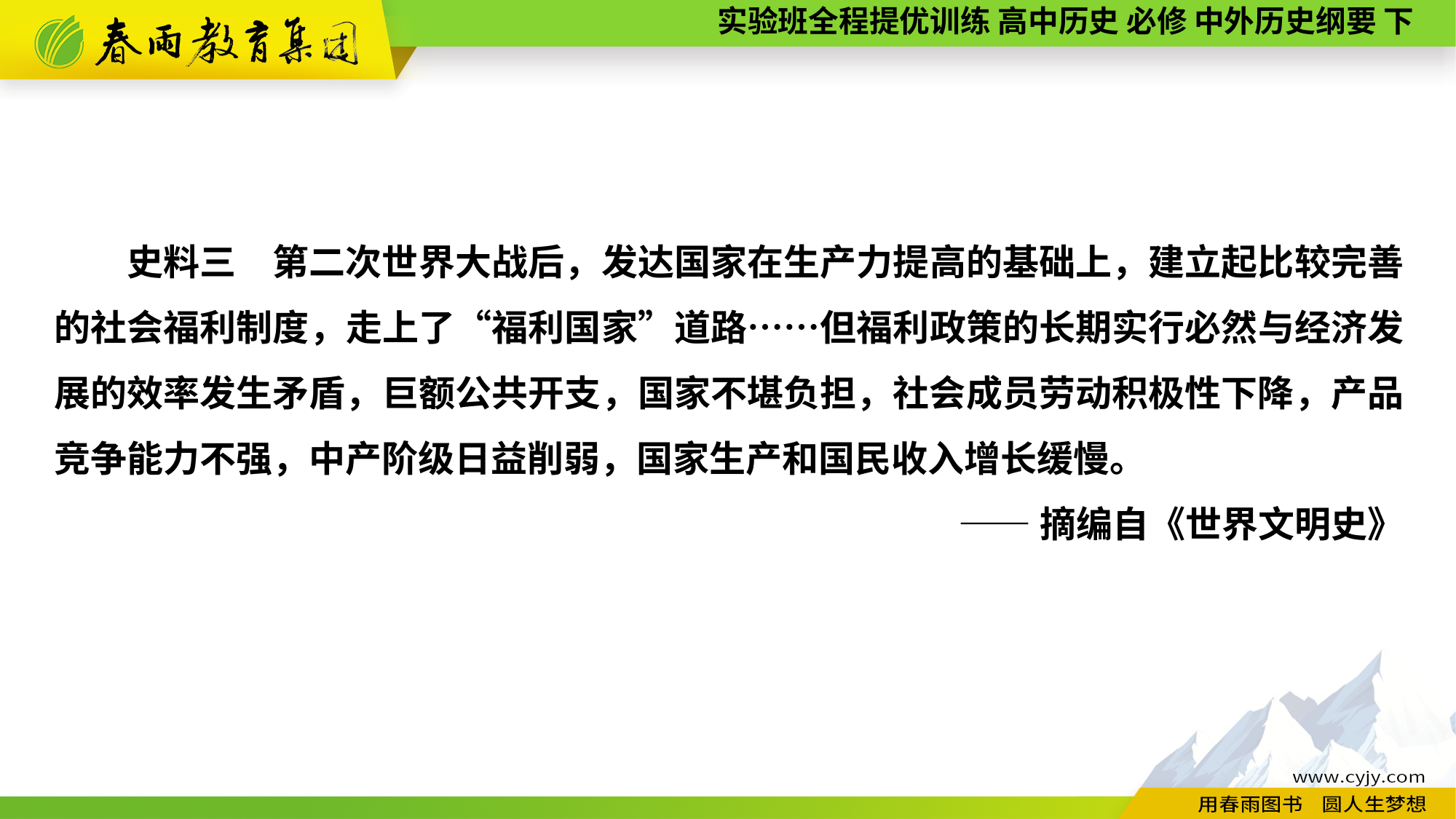

史料三　第二次世界大战后，发达国家在生产力提高的基础上，建立起比较完善的社会福利制度，走上了“福利国家”道路……但福利政策的长期实行必然与经济发展的效率发生矛盾，巨额公共开支，国家不堪负担，社会成员劳动积极性下降，产品竞争能力不强，中产阶级日益削弱，国家生产和国民收入增长缓慢。
——摘编自《世界文明史》